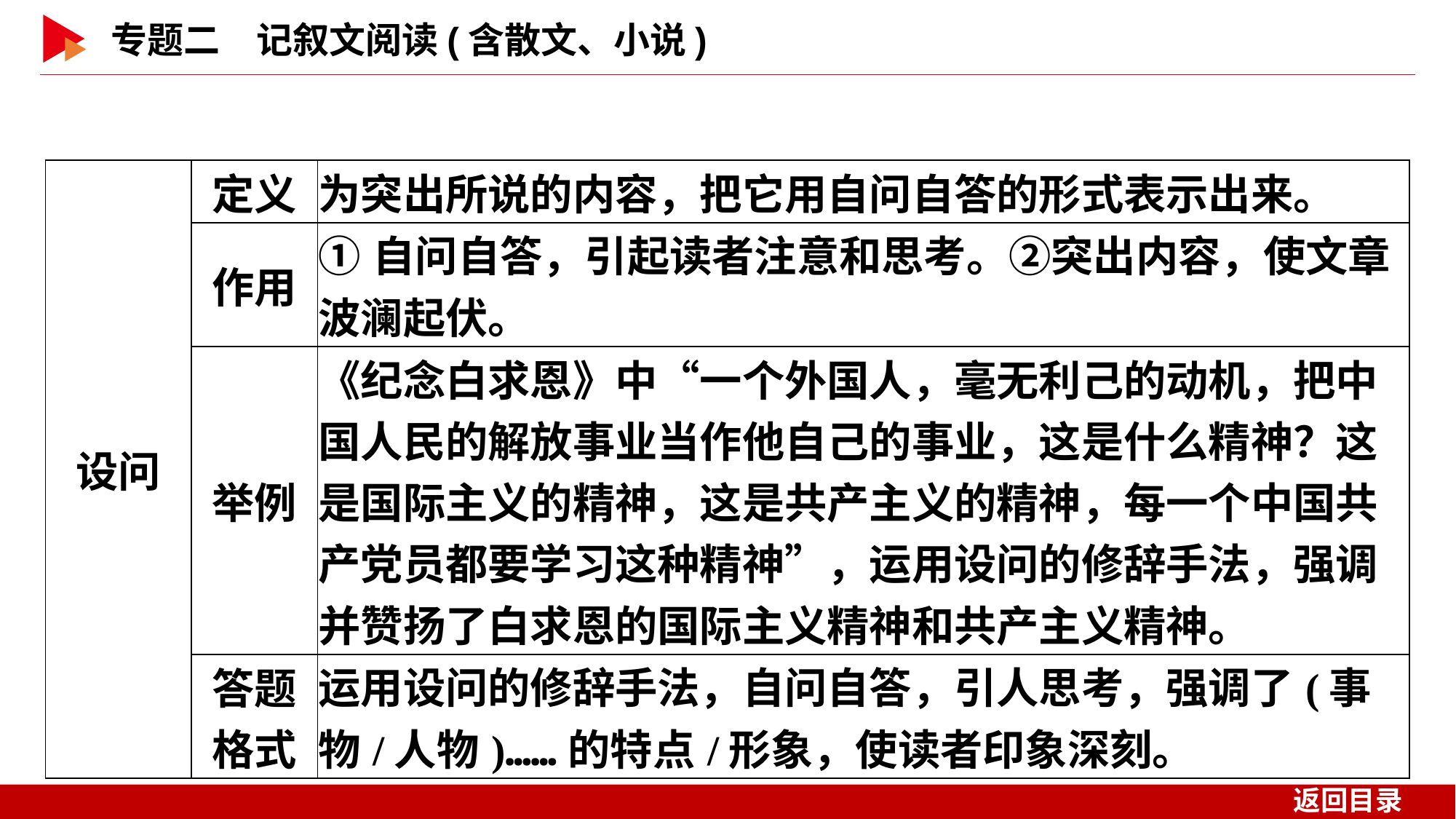

| 设问 | 定义 | 为突出所说的内容，把它用自问自答的形式表示出来。 |
| --- | --- | --- |
|  | 作用 | ①自问自答，引起读者注意和思考。②突出内容，使文章波澜起伏。 |
|  | 举例 | 《纪念白求恩》中“一个外国人，毫无利己的动机，把中国人民的解放事业当作他自己的事业，这是什么精神？这是国际主义的精神，这是共产主义的精神，每一个中国共产党员都要学习这种精神”，运用设问的修辞手法，强调并赞扬了白求恩的国际主义精神和共产主义精神。 |
|  | 答题 格式 | 运用设问的修辞手法，自问自答，引人思考，强调了(事物/人物)……的特点/形象，使读者印象深刻。 |